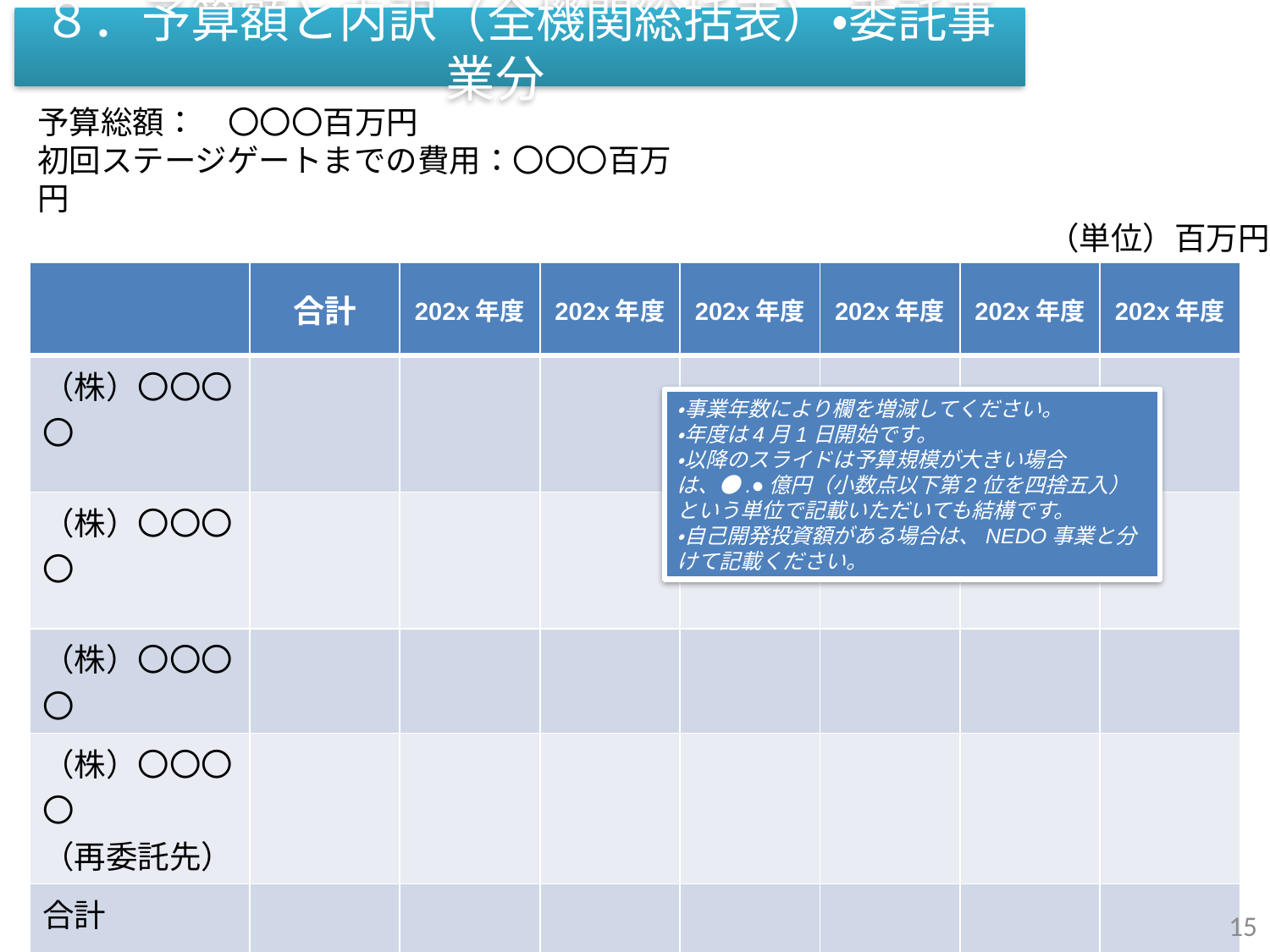

８．予算額と内訳（全機関総括表）・委託事業分
予算総額：　〇〇〇百万円
初回ステージゲートまでの費用：〇〇〇百万円
（単位）百万円
|  | 合計 | 202x年度 | 202x年度 | 202x年度 | 202x年度 | 202x年度 | 202x年度 |
| --- | --- | --- | --- | --- | --- | --- | --- |
| （株）〇〇〇〇 |  |  |  |  |  |  |  |
| （株）〇〇〇〇 |  |  |  |  |  |  |  |
| （株）〇〇〇〇 |  |  |  |  |  |  |  |
| （株）〇〇〇〇 （再委託先） |  |  |  |  |  |  |  |
| 合計 |  |  |  |  |  |  |  |
・事業年数により欄を増減してください。
・年度は4月1日開始です。
・以降のスライドは予算規模が大きい場合は、●.●億円（小数点以下第2位を四捨五入）という単位で記載いただいても結構です。
・自己開発投資額がある場合は、NEDO事業と分けて記載ください。
15